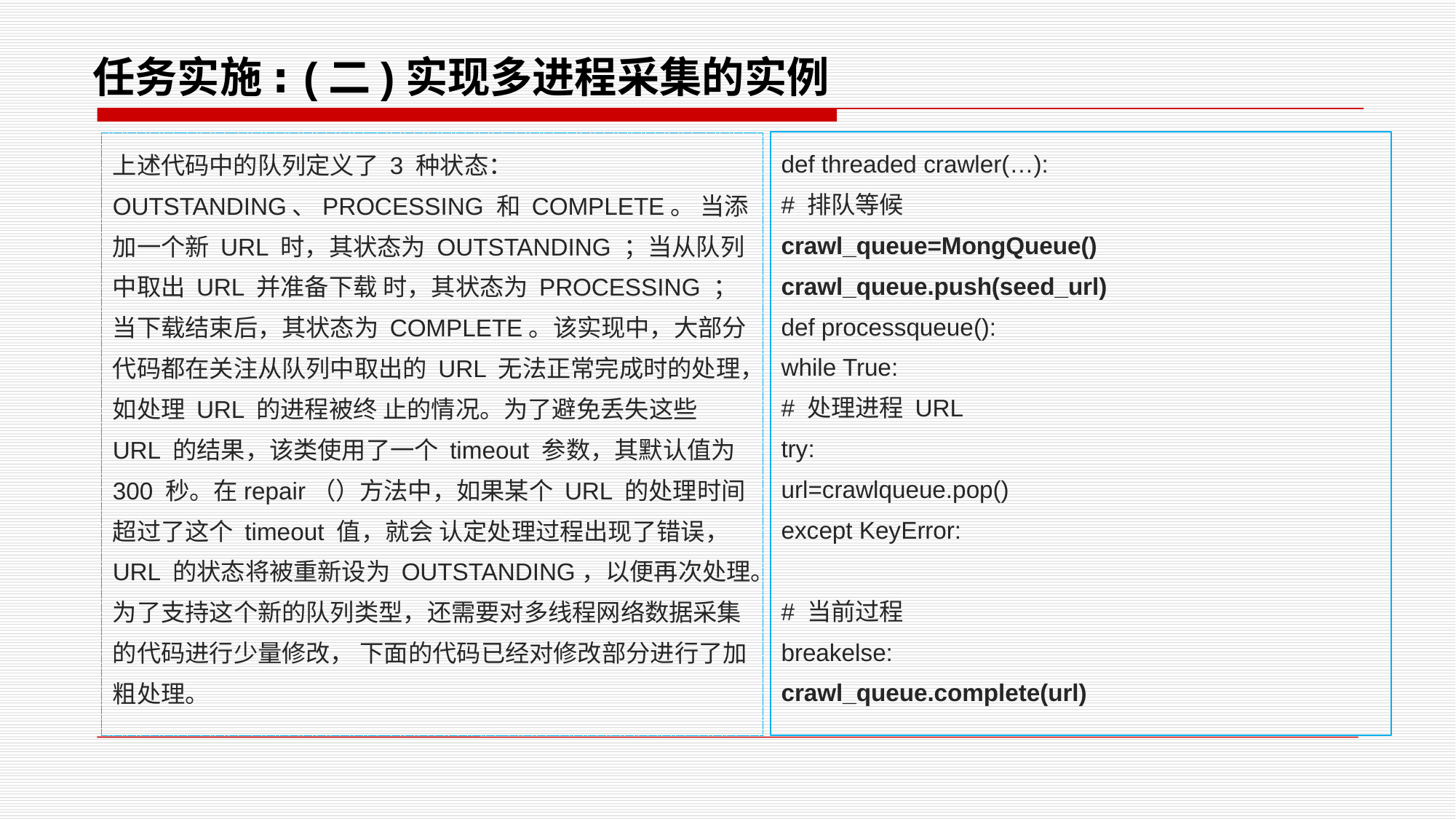

# 任务实施: (二)实现多进程采集的实例
def threaded crawler(…):
# 排队等候
crawl_queue=MongQueue()
crawl_queue.push(seed_url)
def processqueue():
while True:
# 处理进程 URL
try:
url=crawlqueue.pop()
except KeyError:

# 当前过程
breakelse:
crawl_queue.complete(url)
上述代码中的队列定义了 3 种状态：OUTSTANDING、PROCESSING 和 COMPLETE。 当添加一个新 URL 时，其状态为 OUTSTANDING ；当从队列中取出 URL 并准备下载 时，其状态为 PROCESSING ；当下载结束后，其状态为 COMPLETE。该实现中，大部分代码都在关注从队列中取出的 URL 无法正常完成时的处理，如处理 URL 的进程被终 止的情况。为了避免丢失这些 URL 的结果，该类使用了一个 timeout 参数，其默认值为  300 秒。在repair（）方法中，如果某个 URL 的处理时间超过了这个 timeout 值，就会 认定处理过程出现了错误，URL 的状态将被重新设为 OUTSTANDING，以便再次处理。
为了支持这个新的队列类型，还需要对多线程网络数据采集的代码进行少量修改， 下面的代码已经对修改部分进行了加粗处理。